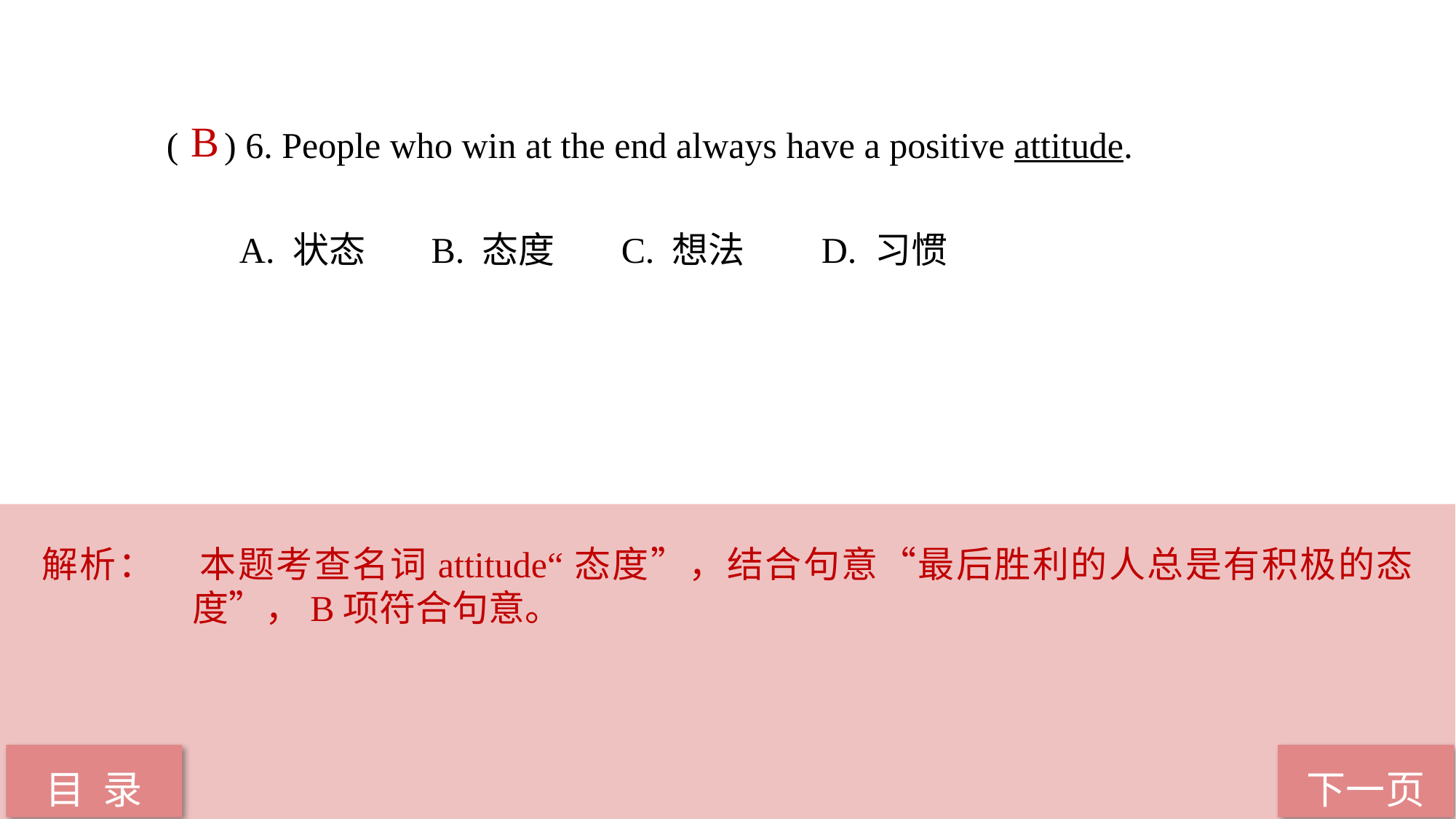

(     ) 6. People who win at the end always have a positive attitude.

        A. 状态       B. 态度       C. 想法	D. 习惯
B
解析：	本题考查名词attitude“态度”，结合句意“最后胜利的人总是有积极的态度”，B项符合句意。